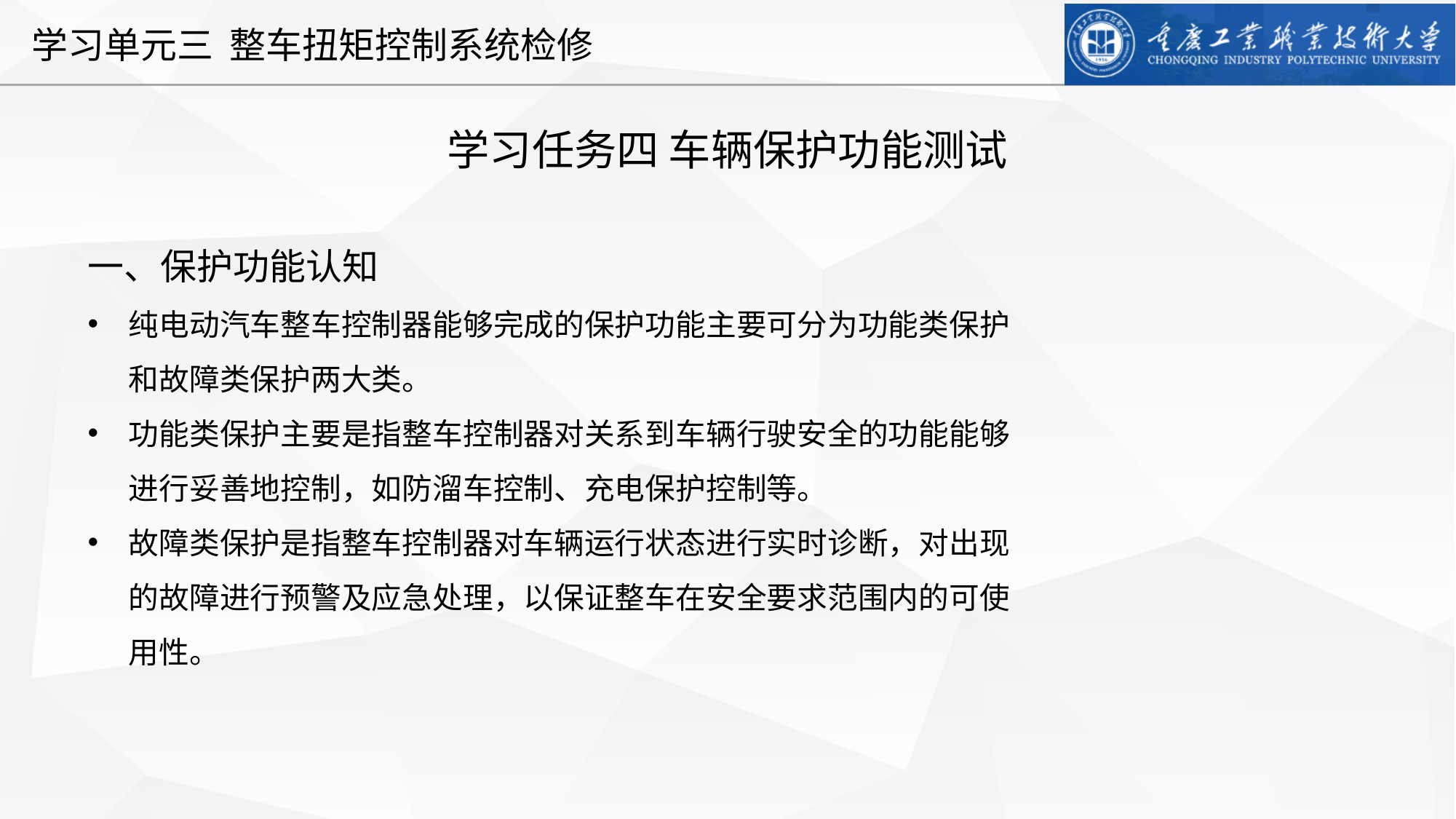

学习任务四 车辆保护功能测试
一、保护功能认知
纯电动汽车整车控制器能够完成的保护功能主要可分为功能类保护和故障类保护两大类。
功能类保护主要是指整车控制器对关系到车辆行驶安全的功能能够进行妥善地控制，如防溜车控制、充电保护控制等。
故障类保护是指整车控制器对车辆运行状态进行实时诊断，对出现的故障进行预警及应急处理，以保证整车在安全要求范围内的可使用性。